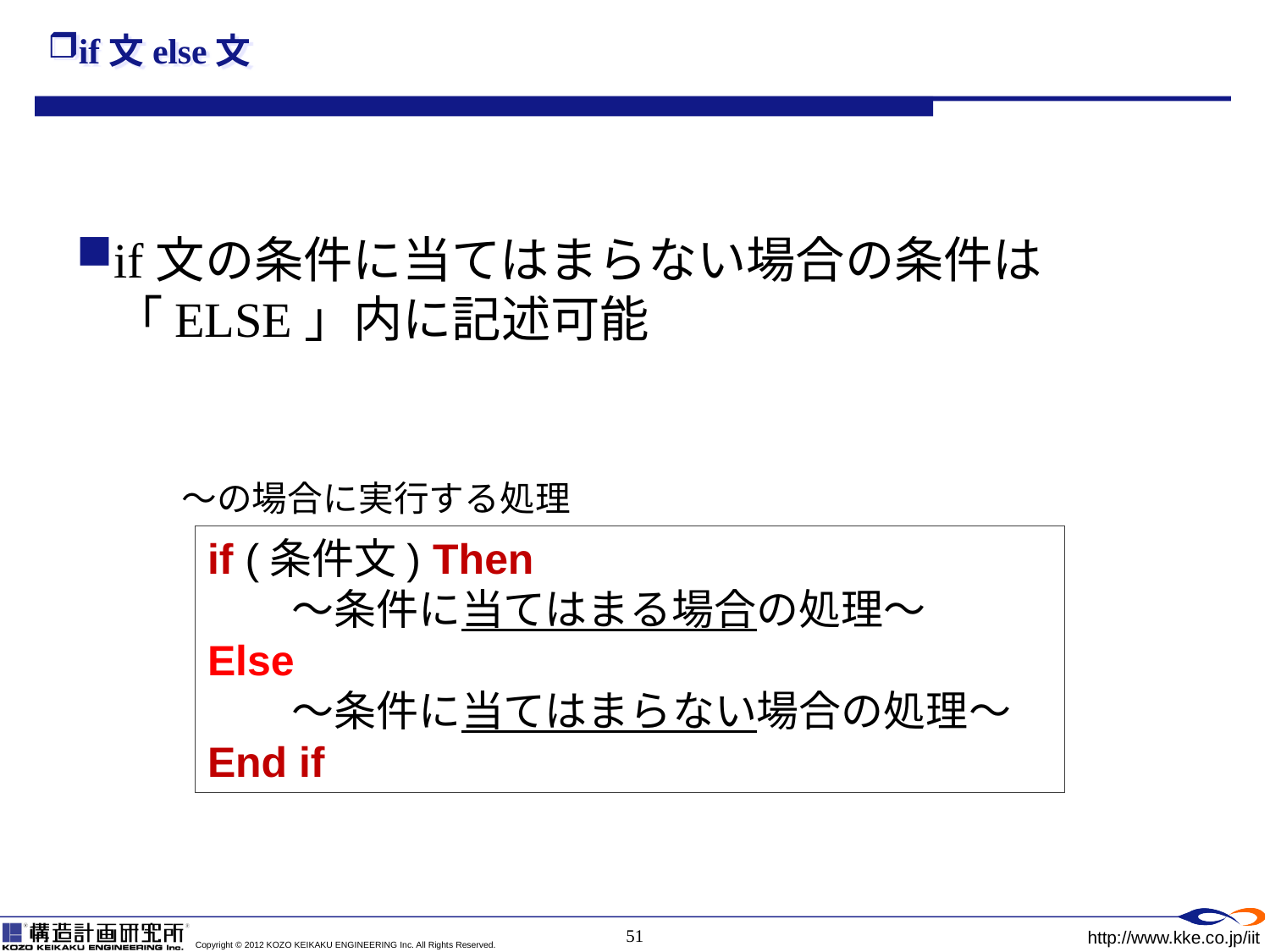

# if文else文
if文の条件に当てはまらない場合の条件は「ELSE」内に記述可能
～の場合に実行する処理
if (条件文) Then
　　～条件に当てはまる場合の処理～
Else
　　～条件に当てはまらない場合の処理～
End if
51